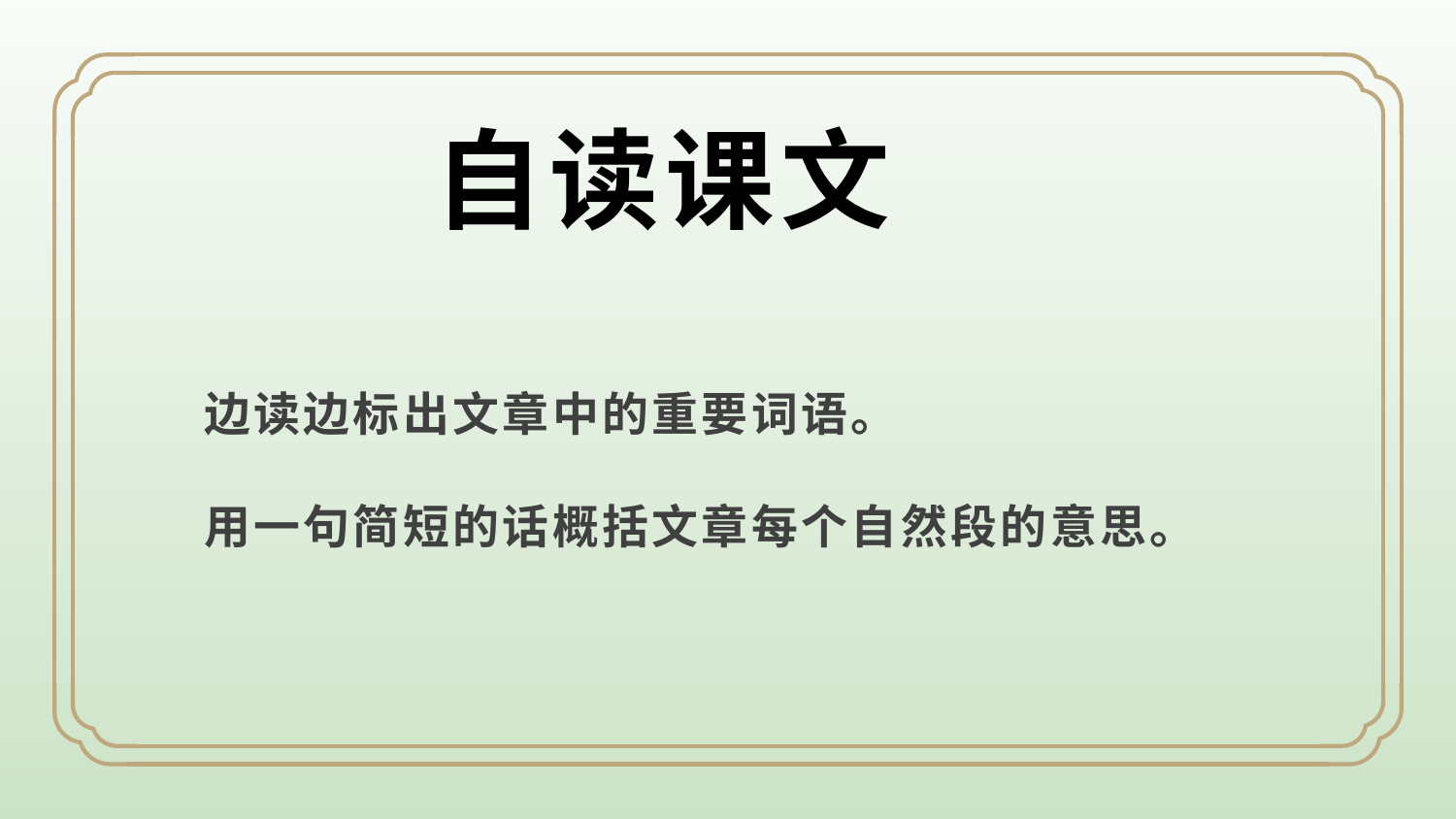

自读课文
边读边标出文章中的重要词语。
用一句简短的话概括文章每个自然段的意思。